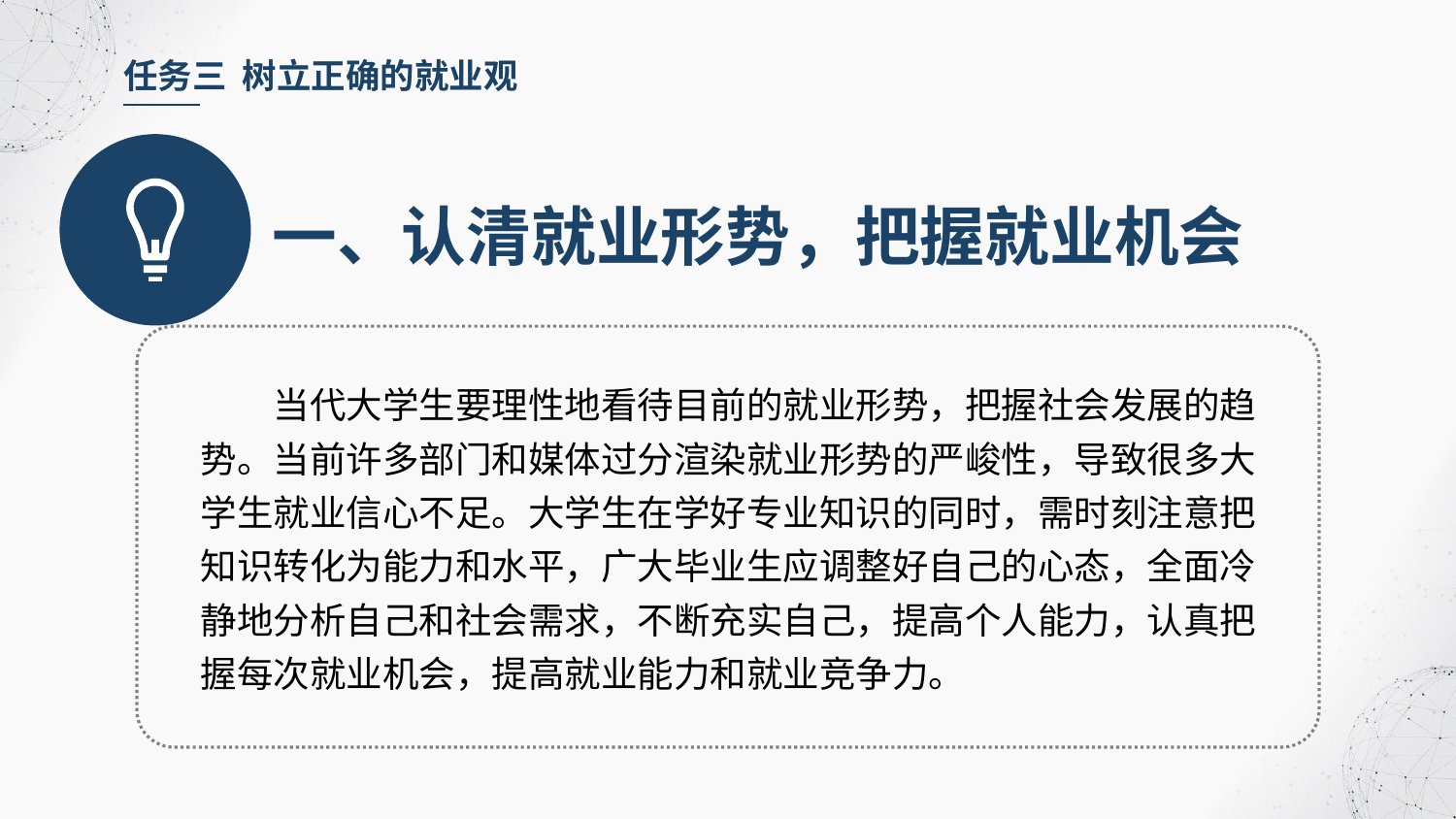

任务三  树立正确的就业观

一、认清就业形势，把握就业机会

当代大学生要理性地看待目前的就业形势，把握社会发展的趋势。当前许多部门和媒体过分渲染就业形势的严峻性，导致很多大学生就业信心不足。大学生在学好专业知识的同时，需时刻注意把知识转化为能力和水平，广大毕业生应调整好自己的心态，全面冷静地分析自己和社会需求，不断充实自己，提高个人能力，认真把握每次就业机会，提高就业能力和就业竞争力。